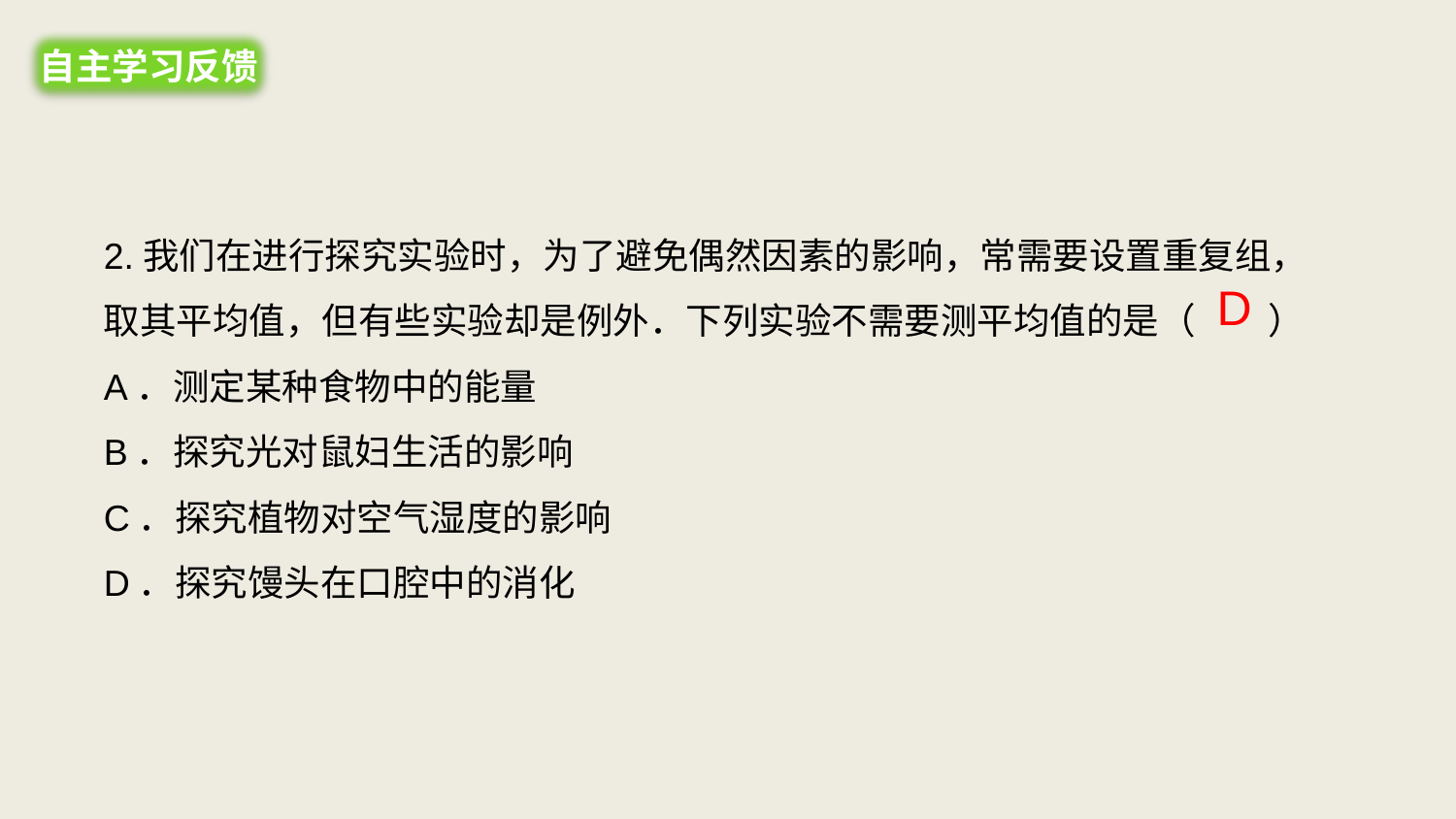

自主学习反馈
2.我们在进行探究实验时，为了避免偶然因素的影响，常需要设置重复组，取其平均值，但有些实验却是例外．下列实验不需要测平均值的是（　　）
A．测定某种食物中的能量
B．探究光对鼠妇生活的影响
C．探究植物对空气湿度的影响
D．探究馒头在口腔中的消化
D